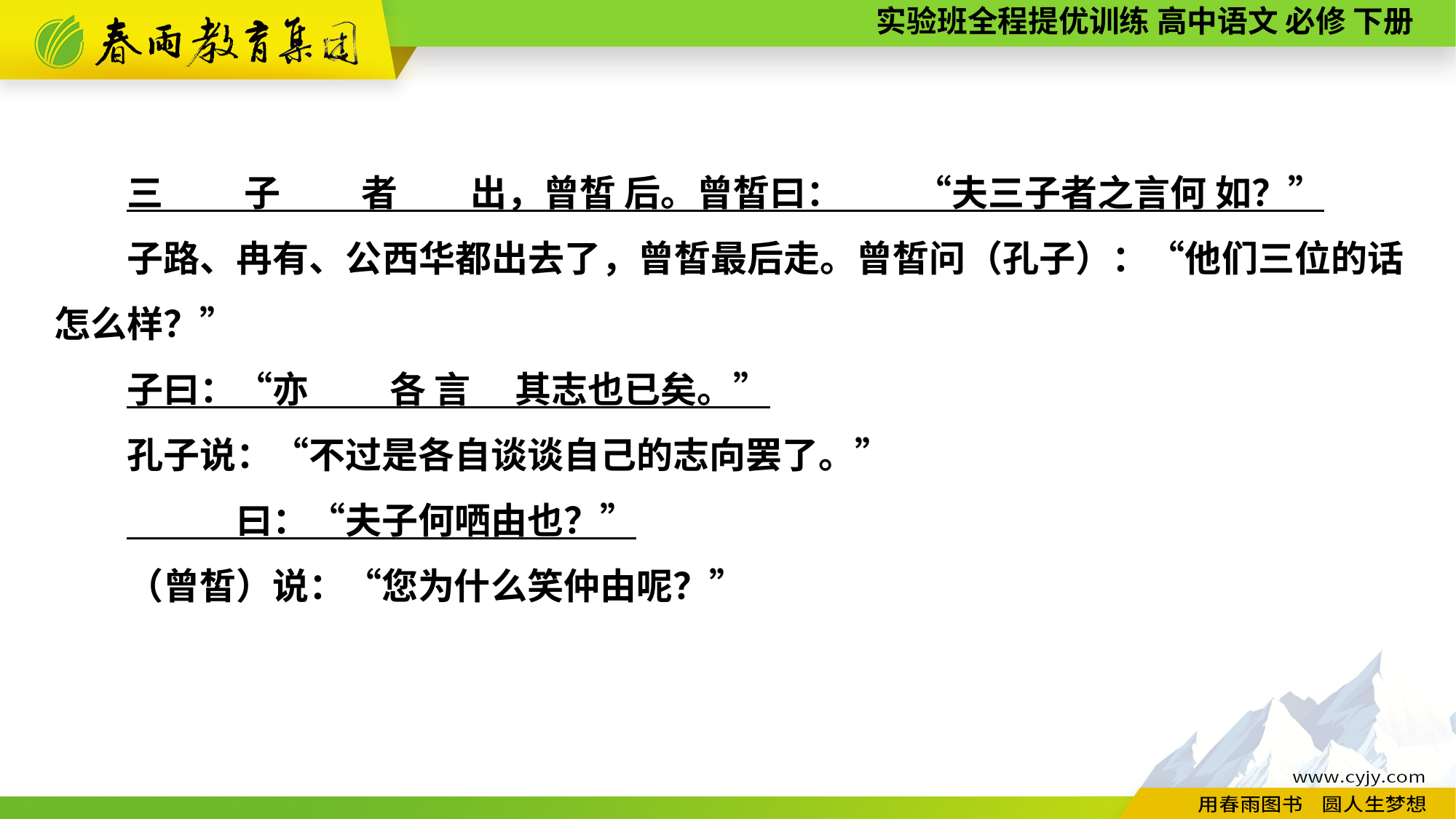

三　　 子　　 者　　出，曾皙 后。曾皙曰：　　“夫三子者之言何 如？”
　　子路、冉有、公西华都出去了，曾皙最后走。曾皙问（孔子）：“他们三位的话怎么样？”
　　子曰：“亦　　 各 言　 其志也已矣。”
　　孔子说：“不过是各自谈谈自己的志向罢了。”
　　　　　曰：“夫子何哂由也？”
　　（曾皙）说：“您为什么笑仲由呢？”